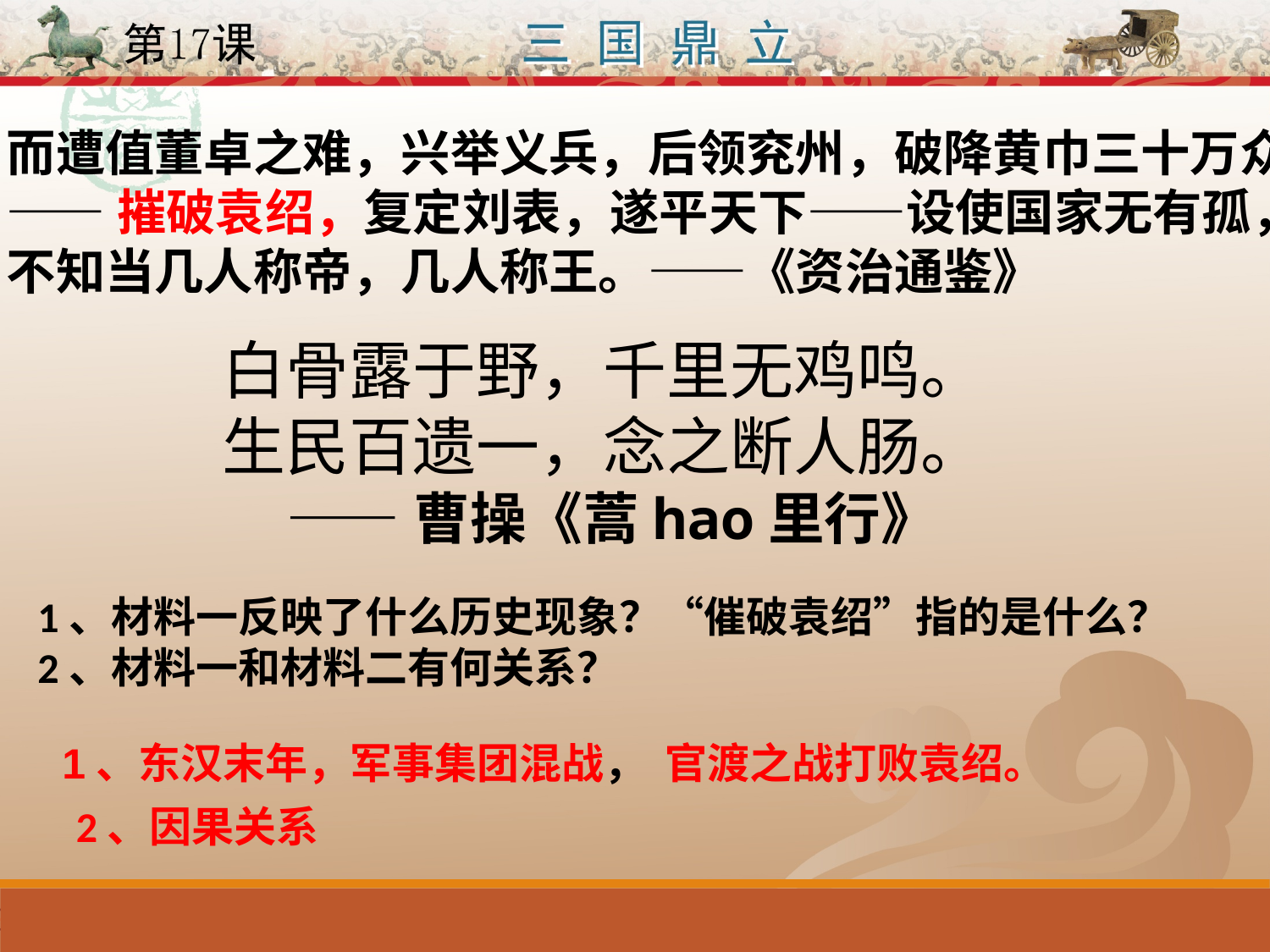

而遭值董卓之难，兴举义兵，后领兖州，破降黄巾三十万众；
——摧破袁绍，复定刘表，遂平天下——设使国家无有孤，
不知当几人称帝，几人称王。——《资治通鉴》
白骨露于野，千里无鸡鸣。
生民百遗一，念之断人肠。
     ——曹操《蒿hao里行》
1、材料一反映了什么历史现象？“催破袁绍”指的是什么？
2、材料一和材料二有何关系？
 1、东汉末年，军事集团混战，  官渡之战打败袁绍。
2、因果关系